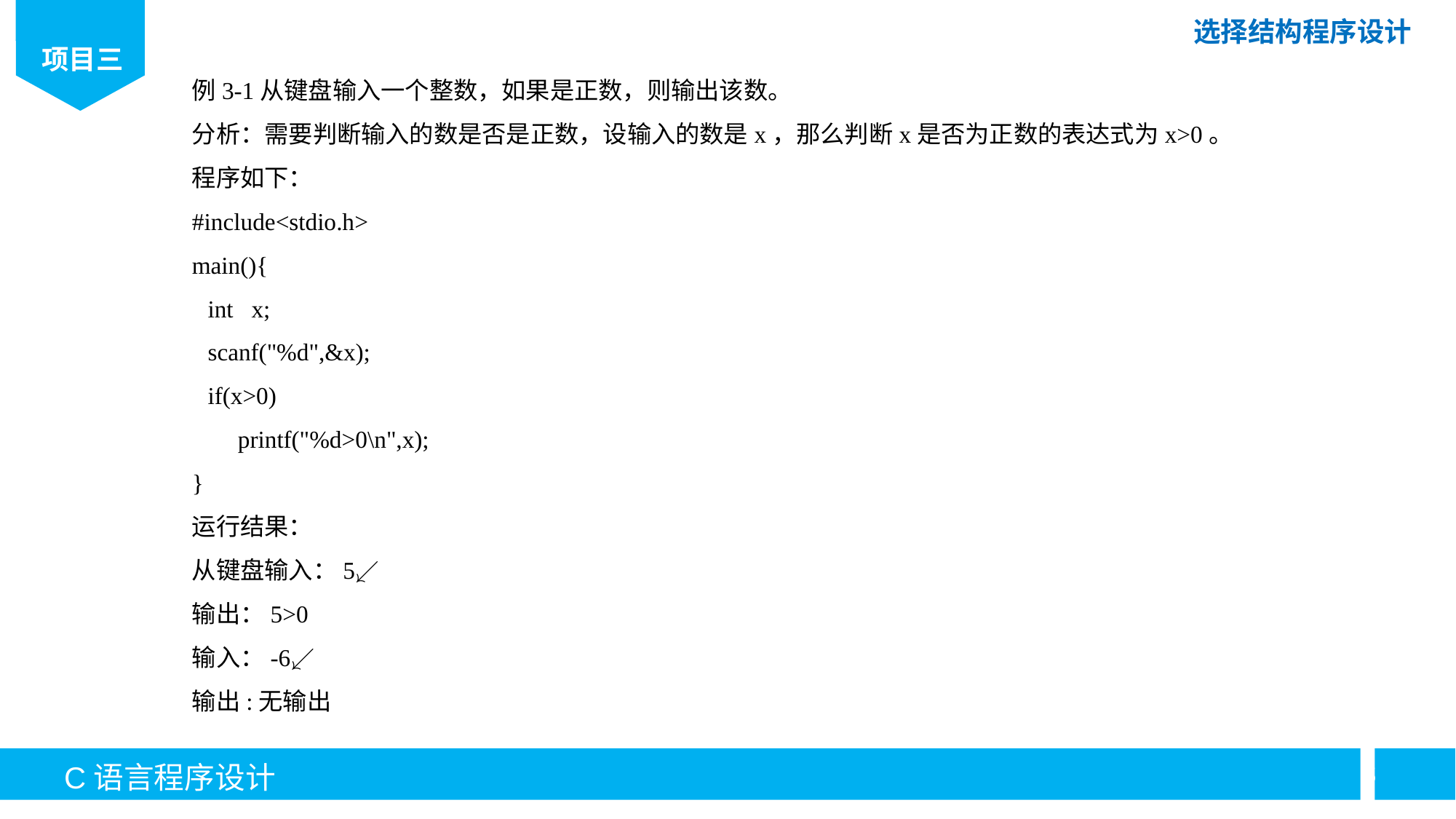

例3-1从键盘输入一个整数，如果是正数，则输出该数。
分析：需要判断输入的数是否是正数，设输入的数是x，那么判断x是否为正数的表达式为x>0。
程序如下：
#include<stdio.h>
main(){
int   x;
scanf("%d",&x);
if(x>0)
 printf("%d>0\n",x);
}
运行结果：
从键盘输入：5↙
输出：5>0
输入：-6↙
输出:无输出